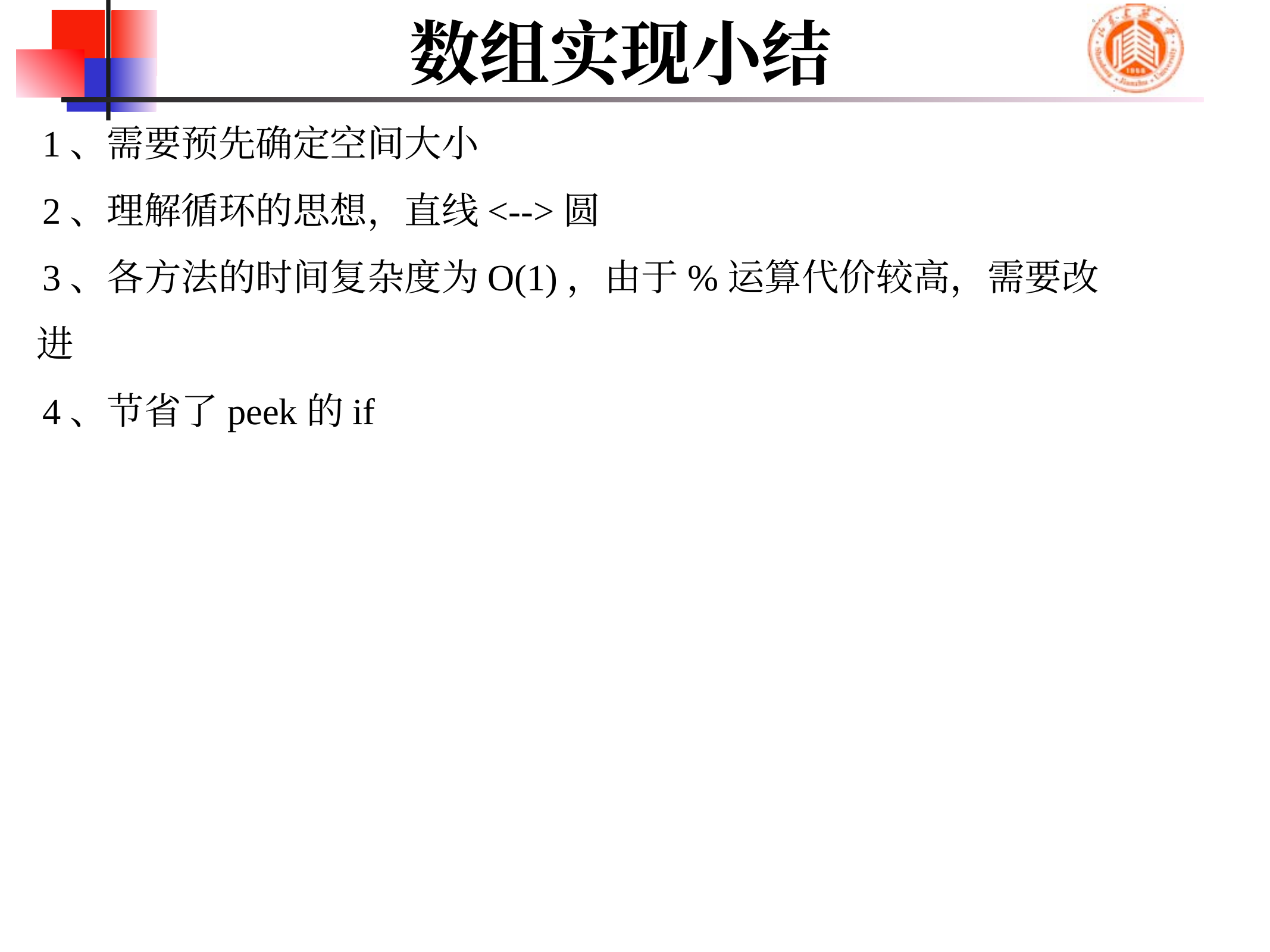

# 数组实现小结
1、需要预先确定空间大小
2、理解循环的思想，直线<-->圆
3、各方法的时间复杂度为O(1)，由于%运算代价较高，需要改进
4、节省了peek的if